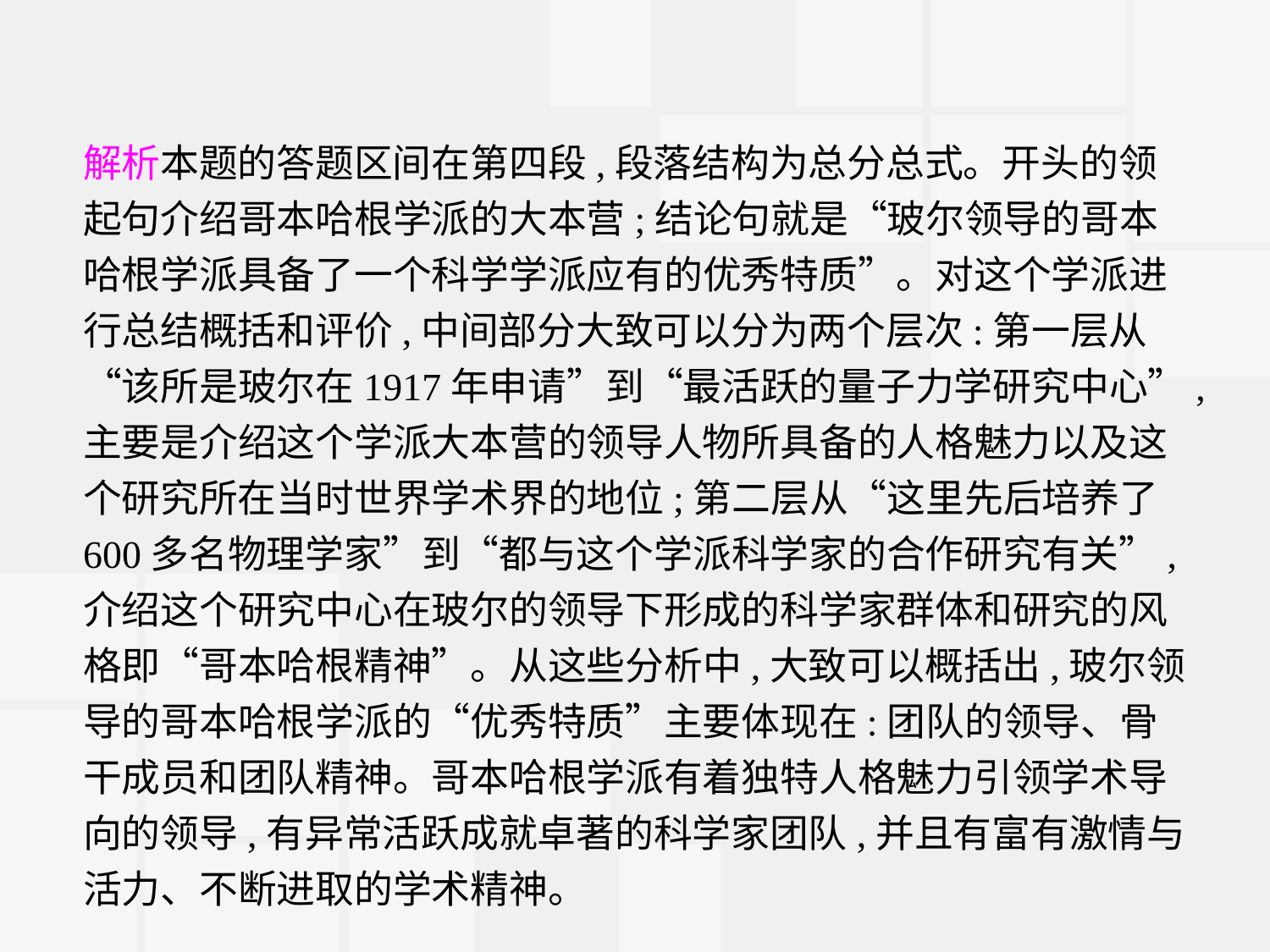

解析本题的答题区间在第四段,段落结构为总分总式。开头的领起句介绍哥本哈根学派的大本营;结论句就是“玻尔领导的哥本哈根学派具备了一个科学学派应有的优秀特质”。对这个学派进行总结概括和评价,中间部分大致可以分为两个层次:第一层从“该所是玻尔在1917年申请”到“最活跃的量子力学研究中心”,主要是介绍这个学派大本营的领导人物所具备的人格魅力以及这个研究所在当时世界学术界的地位;第二层从“这里先后培养了600多名物理学家”到“都与这个学派科学家的合作研究有关”,介绍这个研究中心在玻尔的领导下形成的科学家群体和研究的风格即“哥本哈根精神”。从这些分析中,大致可以概括出,玻尔领导的哥本哈根学派的“优秀特质”主要体现在:团队的领导、骨干成员和团队精神。哥本哈根学派有着独特人格魅力引领学术导向的领导,有异常活跃成就卓著的科学家团队,并且有富有激情与活力、不断进取的学术精神。